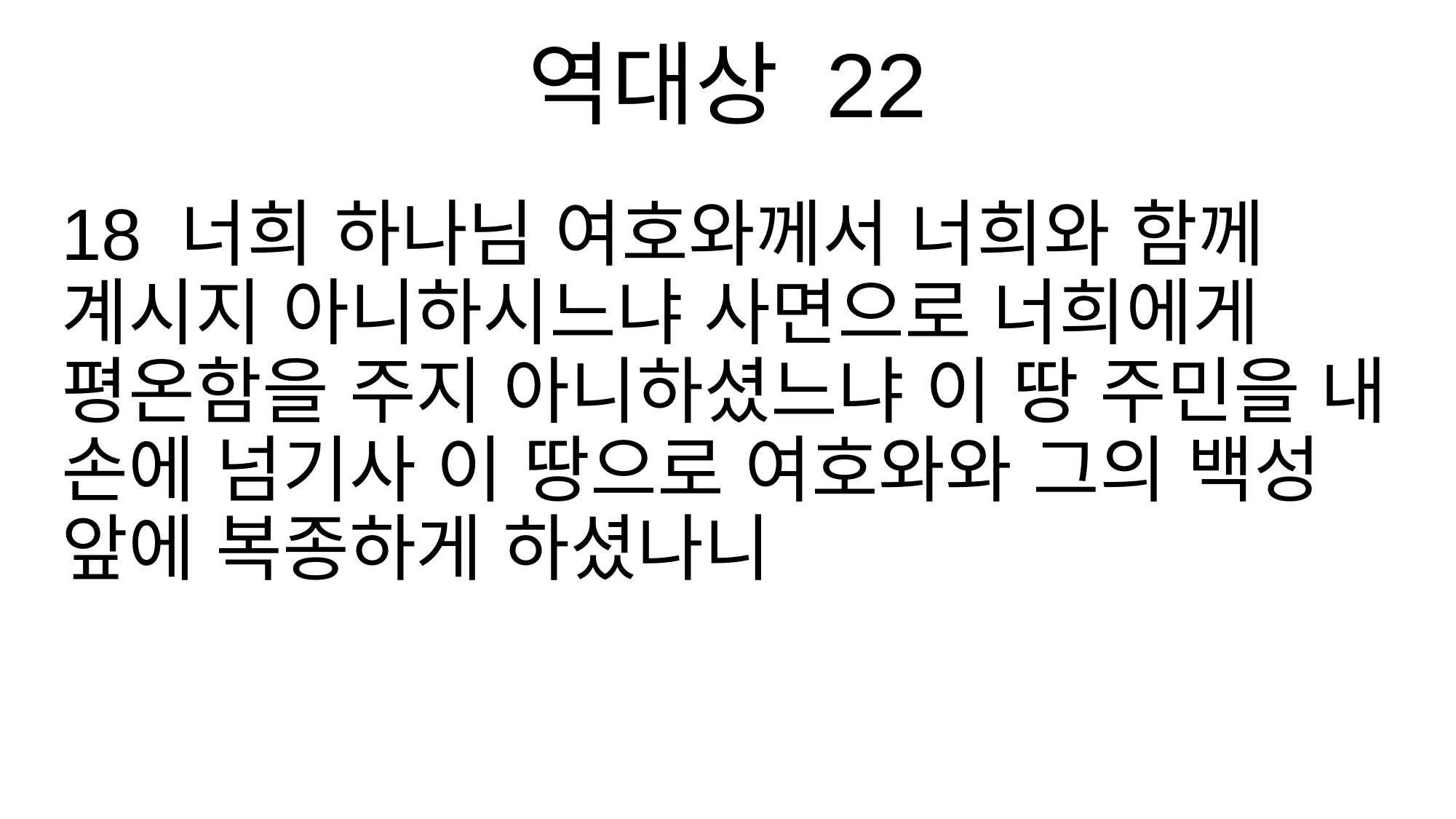

역대상 22
18 너희 하나님 여호와께서 너희와 함께 계시지 아니하시느냐 사면으로 너희에게 평온함을 주지 아니하셨느냐 이 땅 주민을 내 손에 넘기사 이 땅으로 여호와와 그의 백성 앞에 복종하게 하셨나니